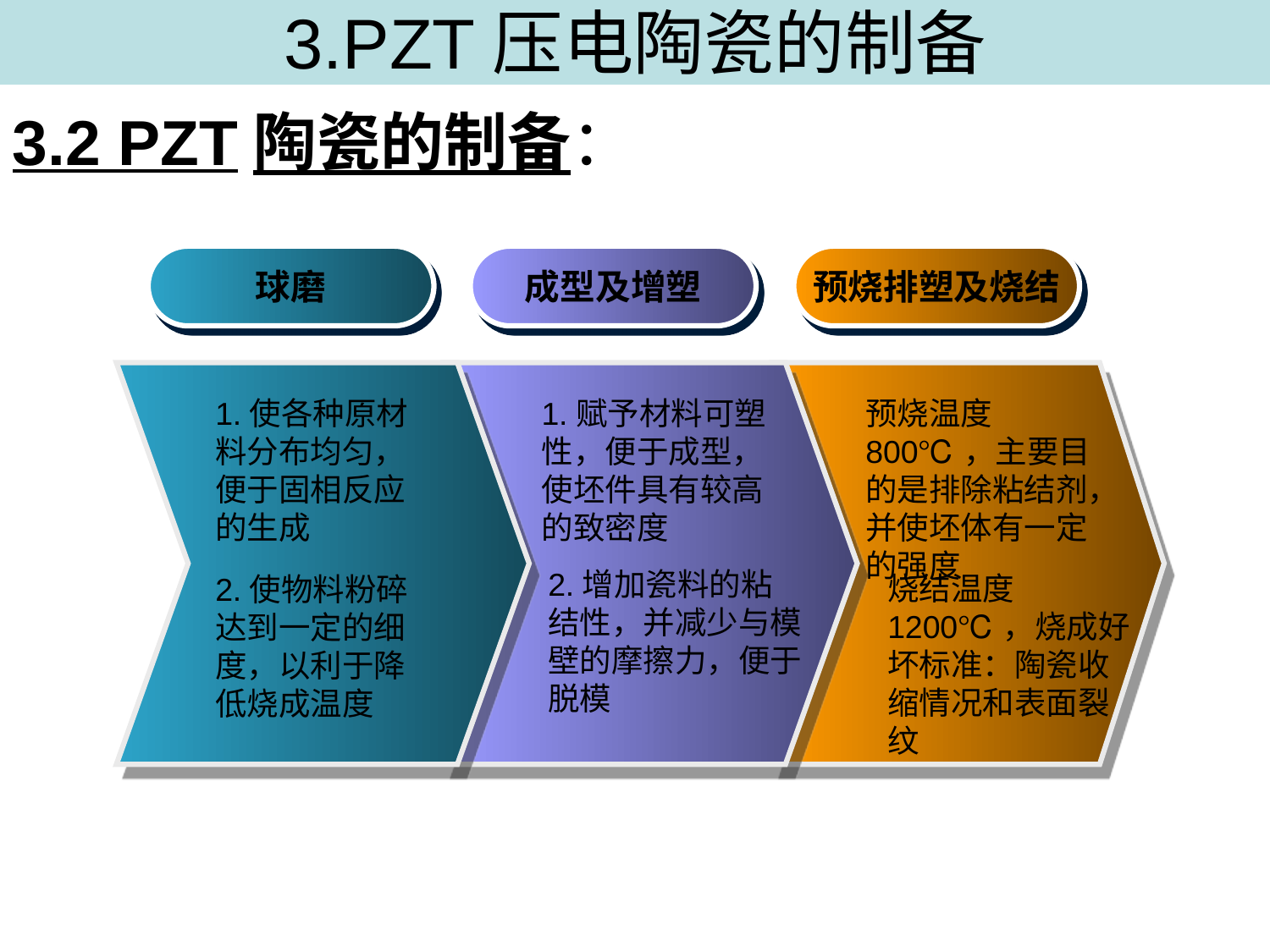

3.PZT压电陶瓷的制备
3.2 PZT陶瓷的制备：

球磨
成型及增塑
预烧排塑及烧结

1.使各种原材料分布均匀，便于固相反应的生成
1.赋予材料可塑性，便于成型，使坯件具有较高的致密度

预烧温度800℃，主要目的是排除粘结剂，并使坯体有一定的强度
2.增加瓷料的粘结性，并减少与模壁的摩擦力，便于脱模
烧结温度1200℃，烧成好坏标准：陶瓷收缩情况和表面裂纹
2.使物料粉碎达到一定的细度，以利于降低烧成温度